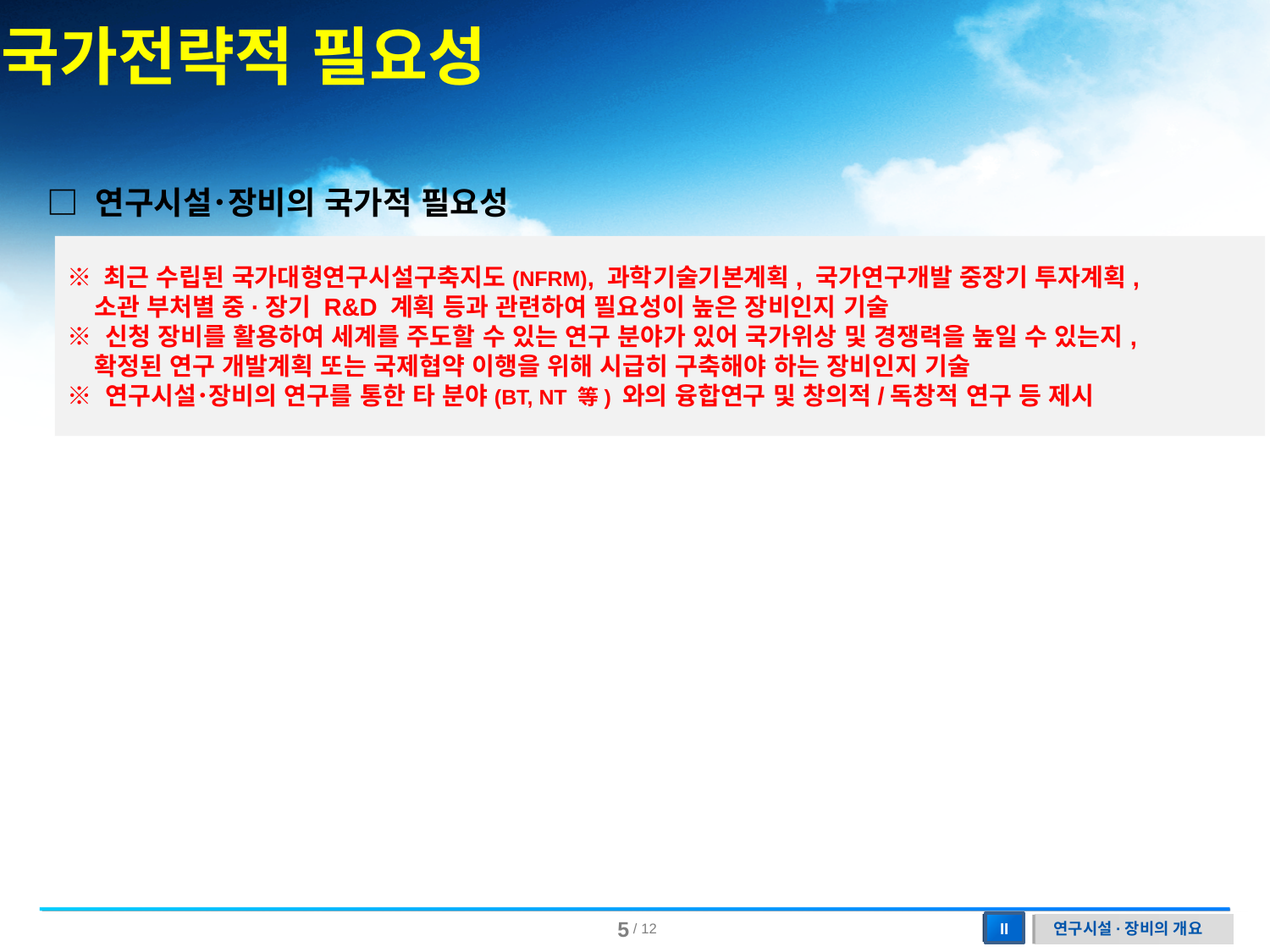

국가전략적 필요성
□ 연구시설･장비의 국가적 필요성
※ 최근 수립된 국가대형연구시설구축지도(NFRM), 과학기술기본계획, 국가연구개발 중장기 투자계획,
   소관 부처별 중·장기 R&D 계획 등과 관련하여 필요성이 높은 장비인지 기술
※ 신청 장비를 활용하여 세계를 주도할 수 있는 연구 분야가 있어 국가위상 및 경쟁력을 높일 수 있는지,
   확정된 연구 개발계획 또는 국제협약 이행을 위해 시급히 구축해야 하는 장비인지 기술
※ 연구시설･장비의 연구를 통한 타 분야(BT, NT 等) 와의 융합연구 및 창의적/독창적 연구 등 제시
연구시설·장비의 개요
II